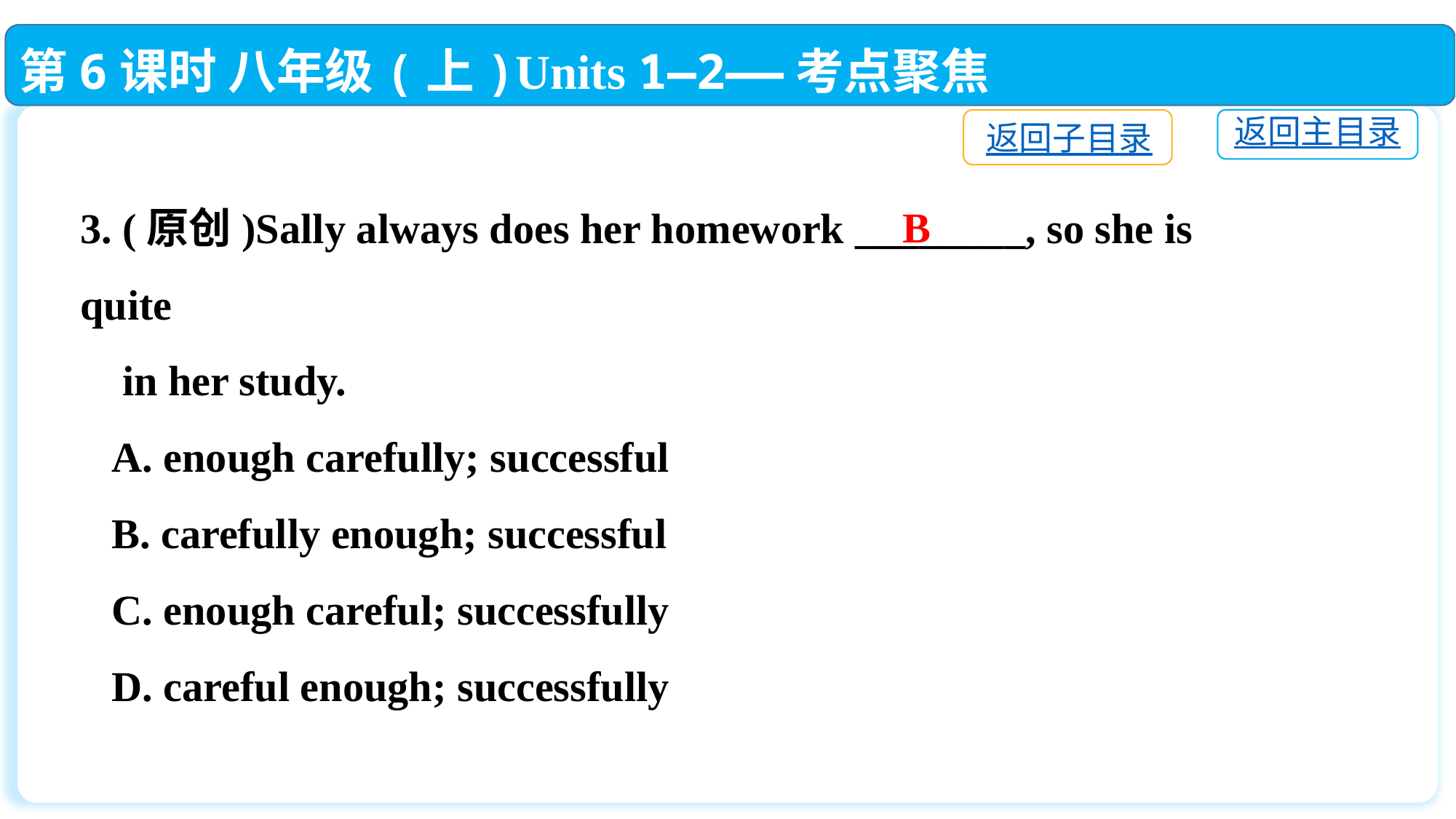

第6课时 八年级(上)Units 1—2——考点聚焦

返回主目录

返回子目录
3. (原创)Sally always does her homework ________, so she is quite
    in her study.
   A. enough carefully; successful
   B. carefully enough; successful
   C. enough careful; successfully
   D. careful enough; successfully
B